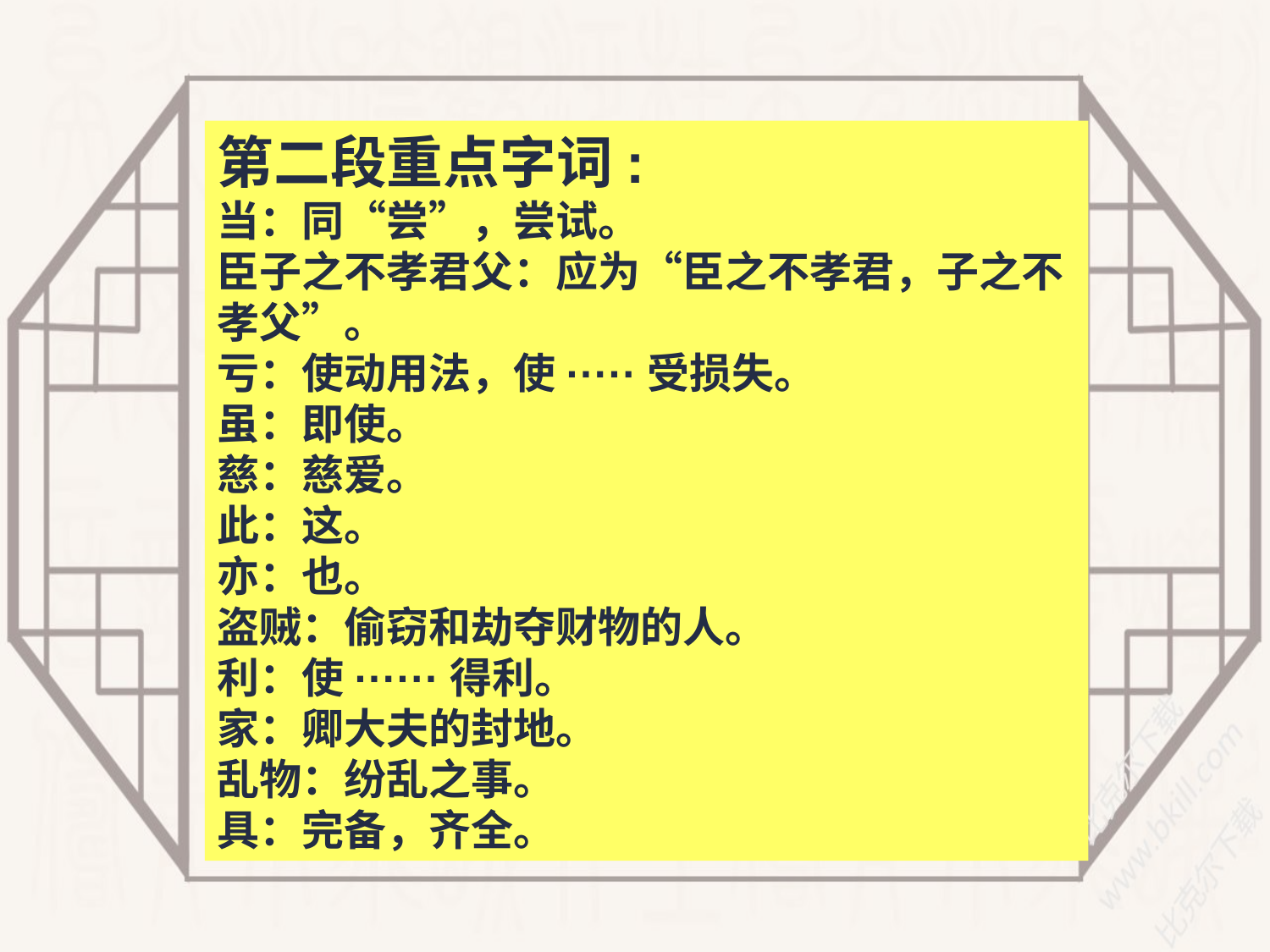

第二段重点字词:
当：同“尝”，尝试。
臣子之不孝君父：应为“臣之不孝君，子之不孝父”。
亏：使动用法，使·····受损失。
虽：即使。
慈：慈爱。
此：这。
亦：也。
盗贼：偷窃和劫夺财物的人。
利：使······得利。
家：卿大夫的封地。
乱物：纷乱之事。
具：完备，齐全。